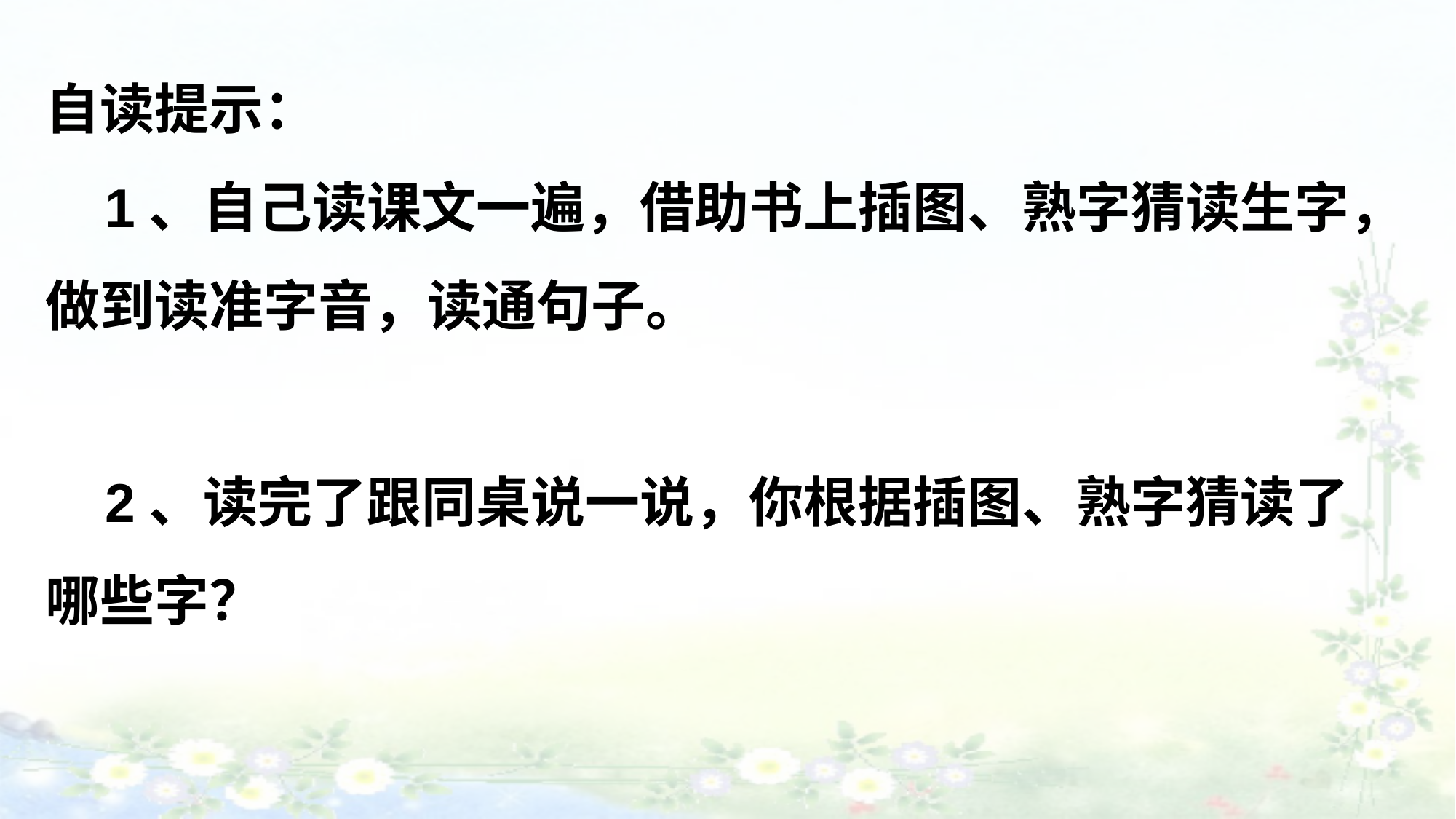

自读提示：
    1、自己读课文一遍，借助书上插图、熟字猜读生字，做到读准字音，读通句子。

    2、读完了跟同桌说一说，你根据插图、熟字猜读了哪些字？